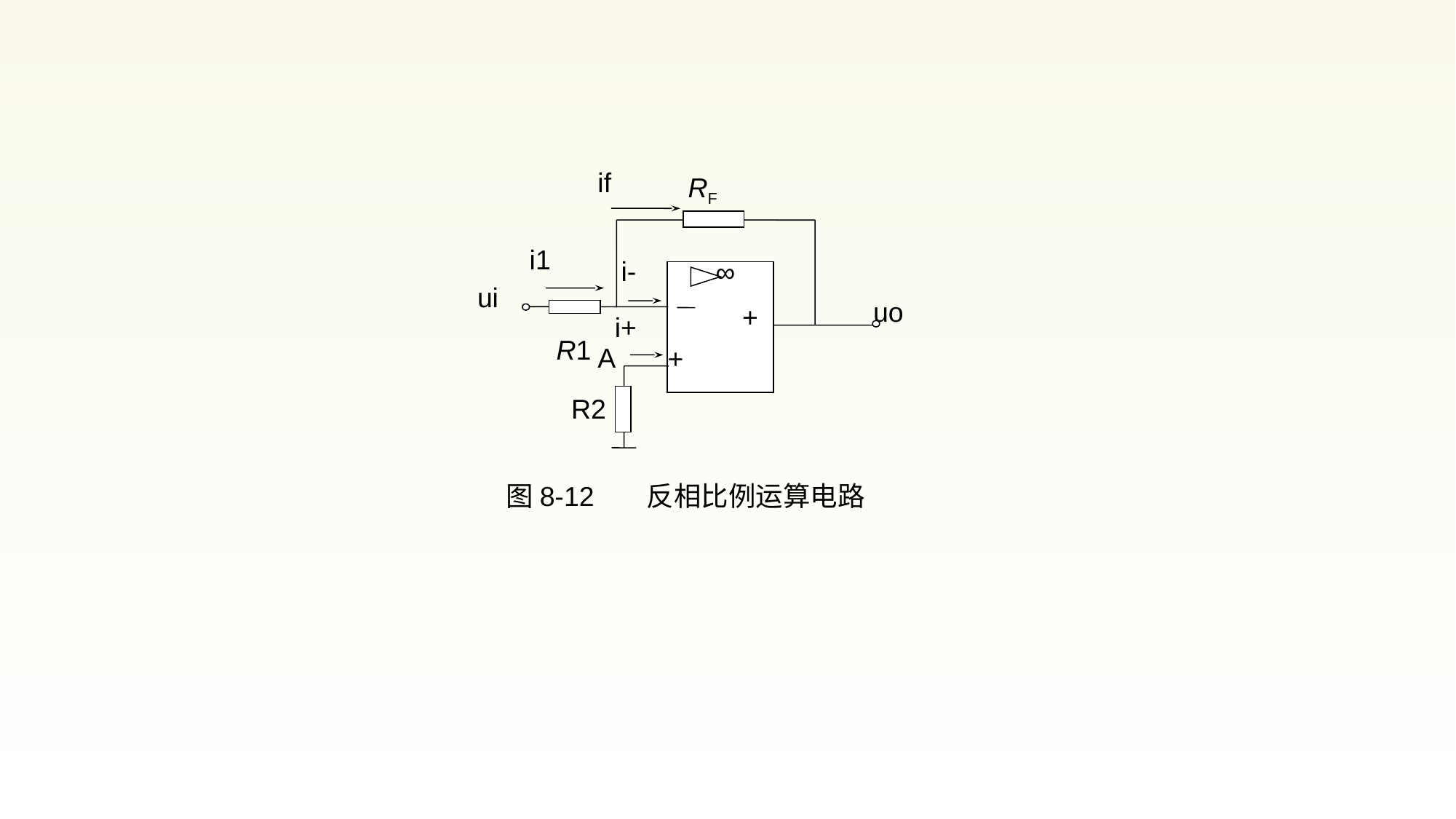

if

RF

i1

i-

∞

ui

uo

R1

+

i+

A

+

R2

图8-12      反相比例运算电路